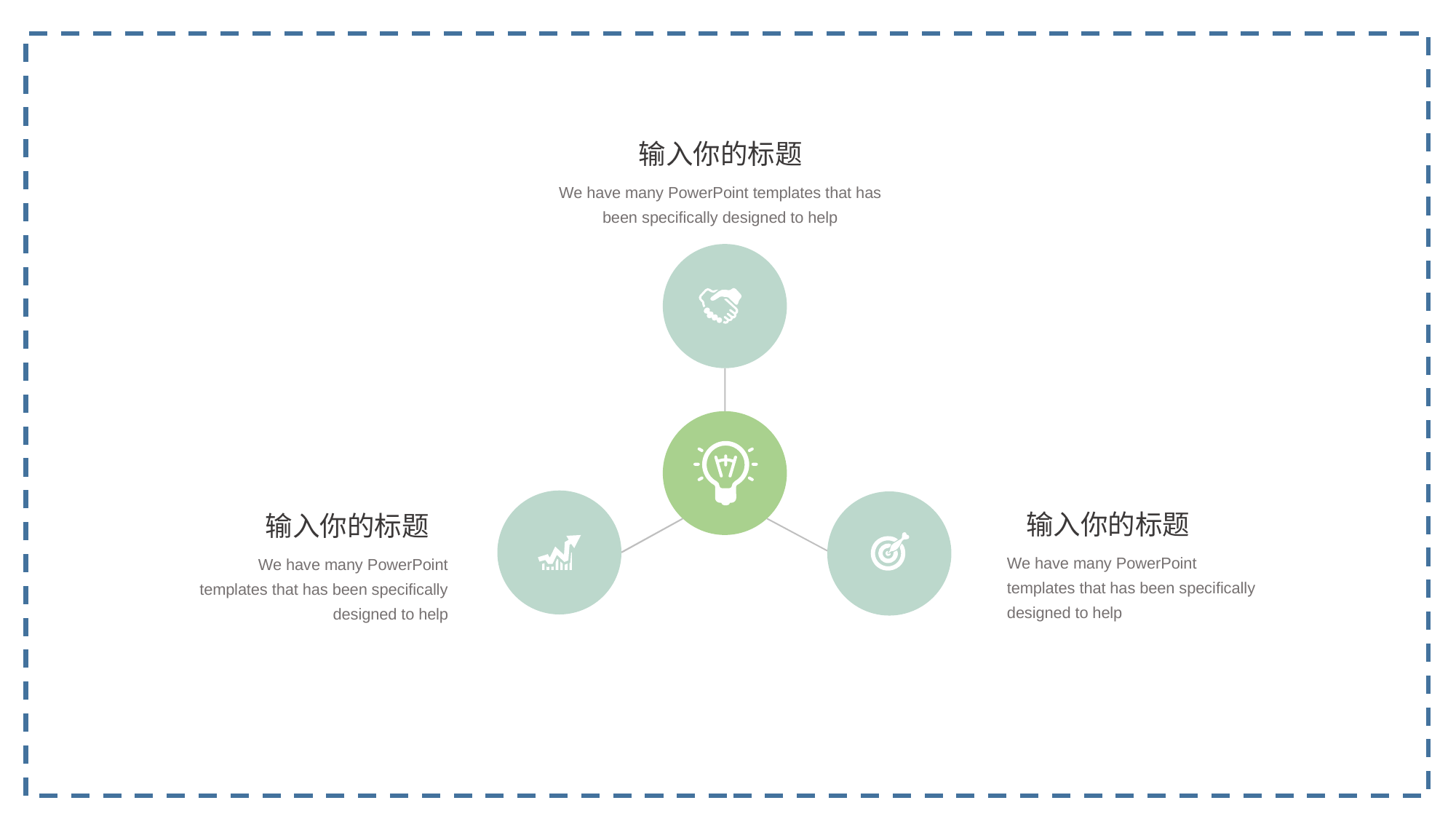

输入你的标题
We have many PowerPoint templates that has been specifically designed to help

输入你的标题
We have many PowerPoint templates that has been specifically designed to help
输入你的标题
We have many PowerPoint templates that has been specifically designed to help